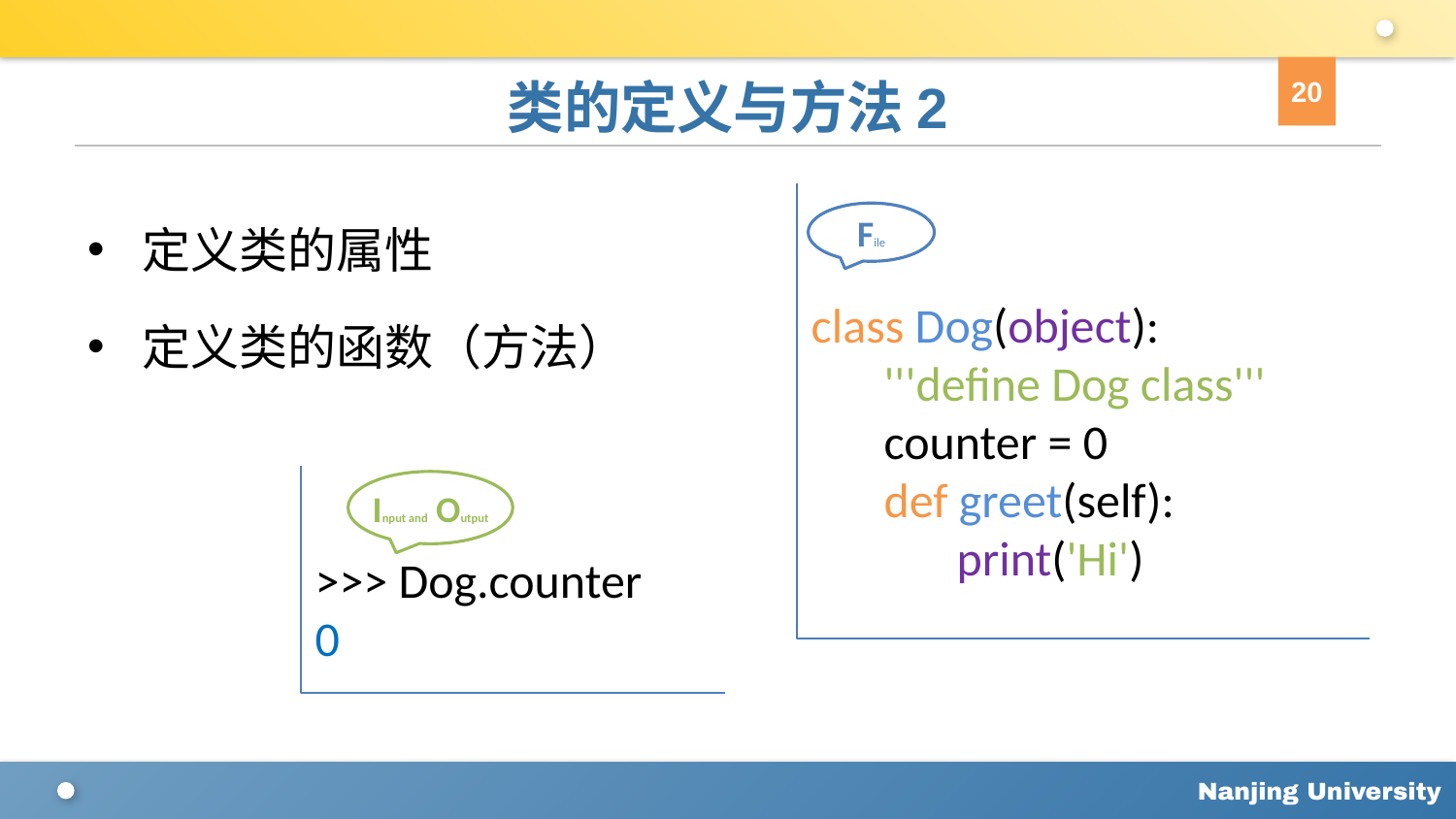

20
# 类的定义与方法2
定义类的属性
定义类的函数（方法）

class Dog(object):
'''define Dog class'''
counter = 0
def greet(self):
	print('Hi')
File

>>> Dog.counter
0
Input and Output